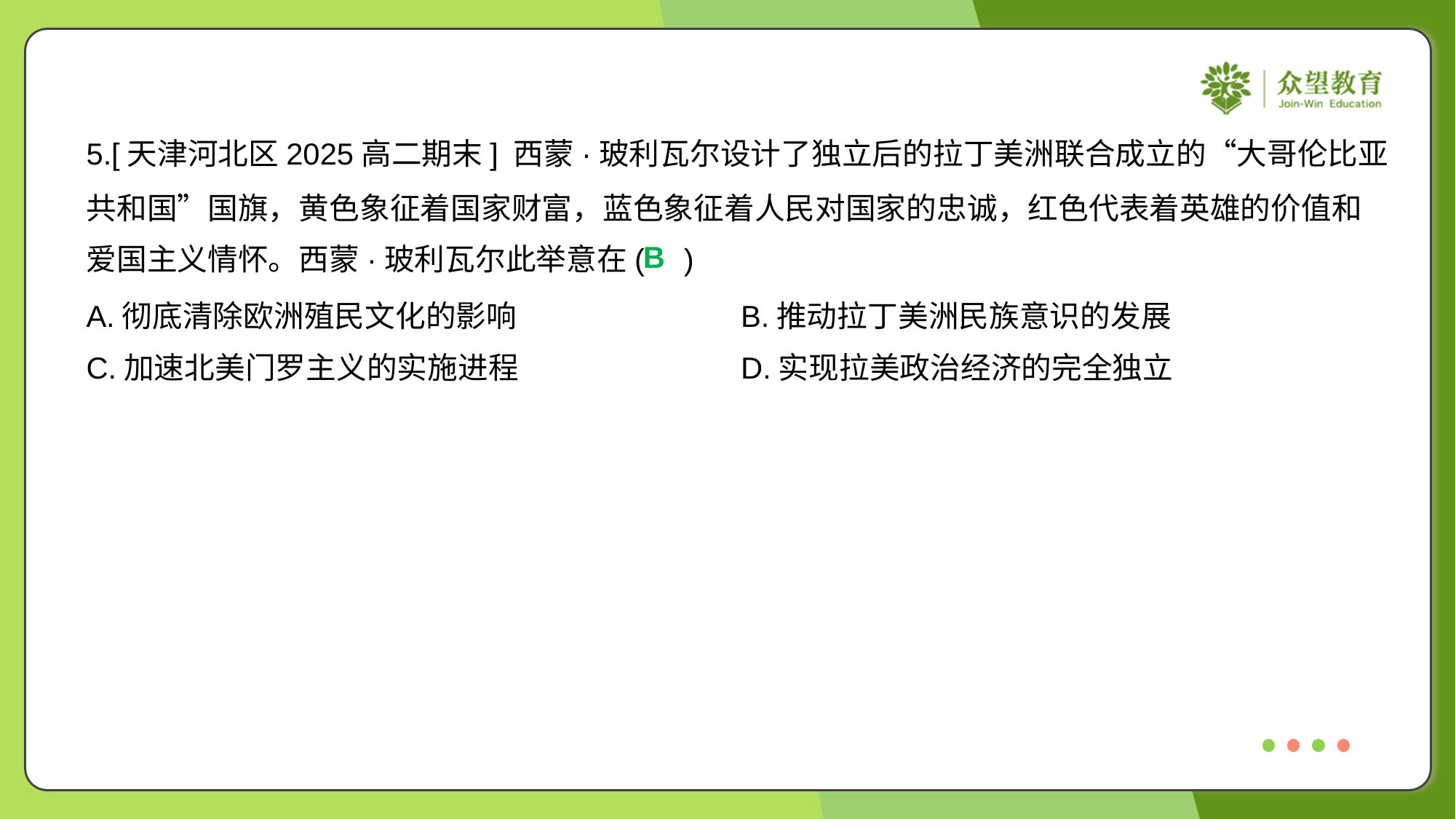

5.[天津河北区2025高二期末] 西蒙·玻利瓦尔设计了独立后的拉丁美洲联合成立的“大哥伦比亚
共和国”国旗，黄色象征着国家财富，蓝色象征着人民对国家的忠诚，红色代表着英雄的价值和
爱国主义情怀。西蒙·玻利瓦尔此举意在(     )
B
A.彻底清除欧洲殖民文化的影响	B.推动拉丁美洲民族意识的发展
C.加速北美门罗主义的实施进程	D.实现拉美政治经济的完全独立